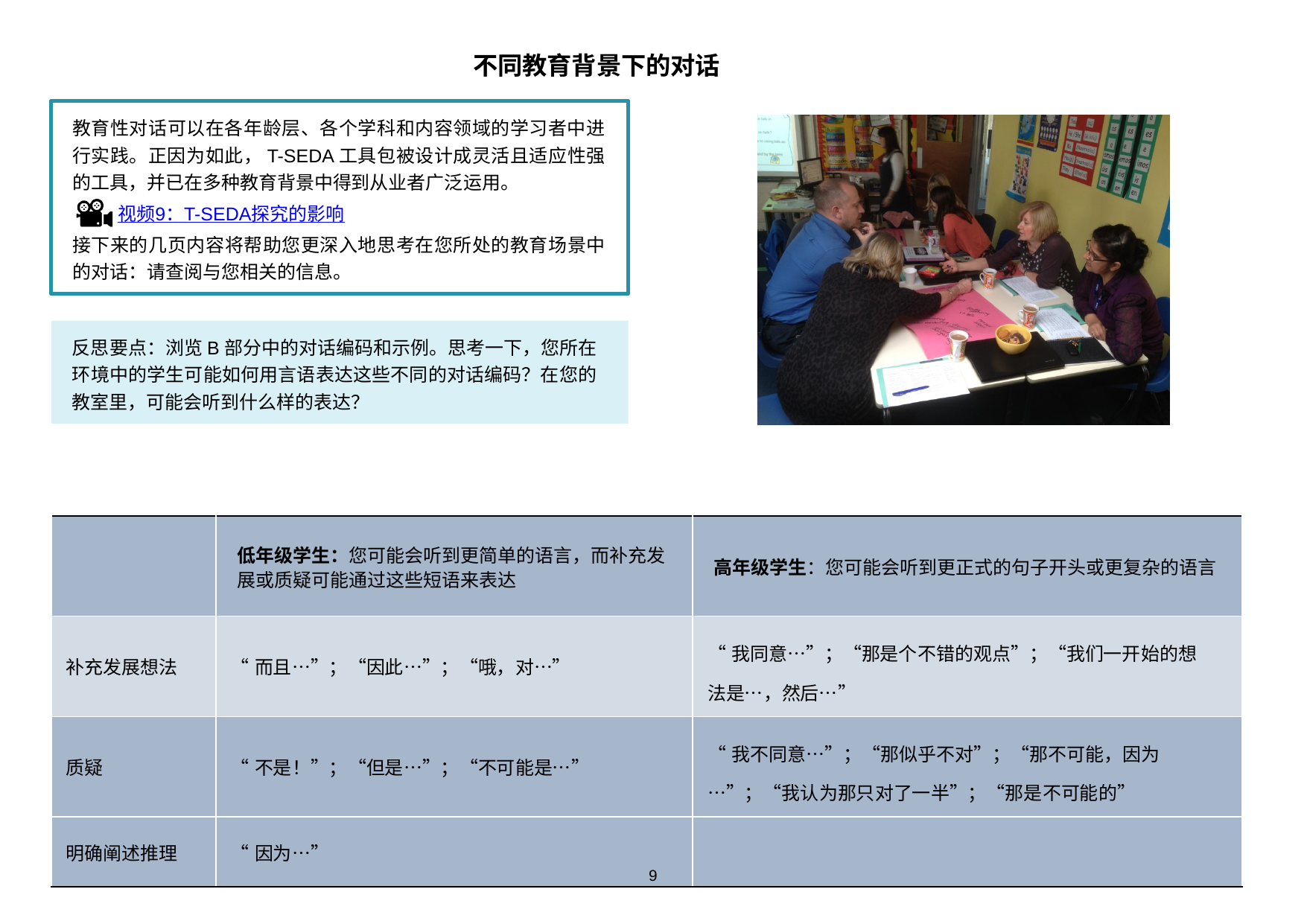

不同教育背景下的对话
教育性对话可以在各年龄层、各个学科和内容领域的学习者中进行实践。正因为如此，T-SEDA工具包被设计成灵活且适应性强的工具，并已在多种教育背景中得到从业者广泛运用。
          视频9：T-SEDA探究的影响
接下来的几页内容将帮助您更深入地思考在您所处的教育场景中的对话：请查阅与您相关的信息。

反思要点：浏览B部分中的对话编码和示例。思考一下，您所在环境中的学生可能如何用言语表达这些不同的对话编码？在您的教室里，可能会听到什么样的表达？
|  | 低年级学生：您可能会听到更简单的语言，而补充发展或质疑可能通过这些短语来表达 | 高年级学生：您可能会听到更正式的句子开头或更复杂的语言 |
| --- | --- | --- |
| 补充发展想法 | “而且…”；“因此…”；“哦，对…” | “我同意…”；“那是个不错的观点”；“我们一开始的想法是…，然后…” |
| 质疑 | “不是！”；“但是…”；“不可能是…” | “我不同意…”；“那似乎不对”；“那不可能，因为…”；“我认为那只对了一半”；“那是不可能的” |
| 明确阐述推理 | “因为…” |  |
9